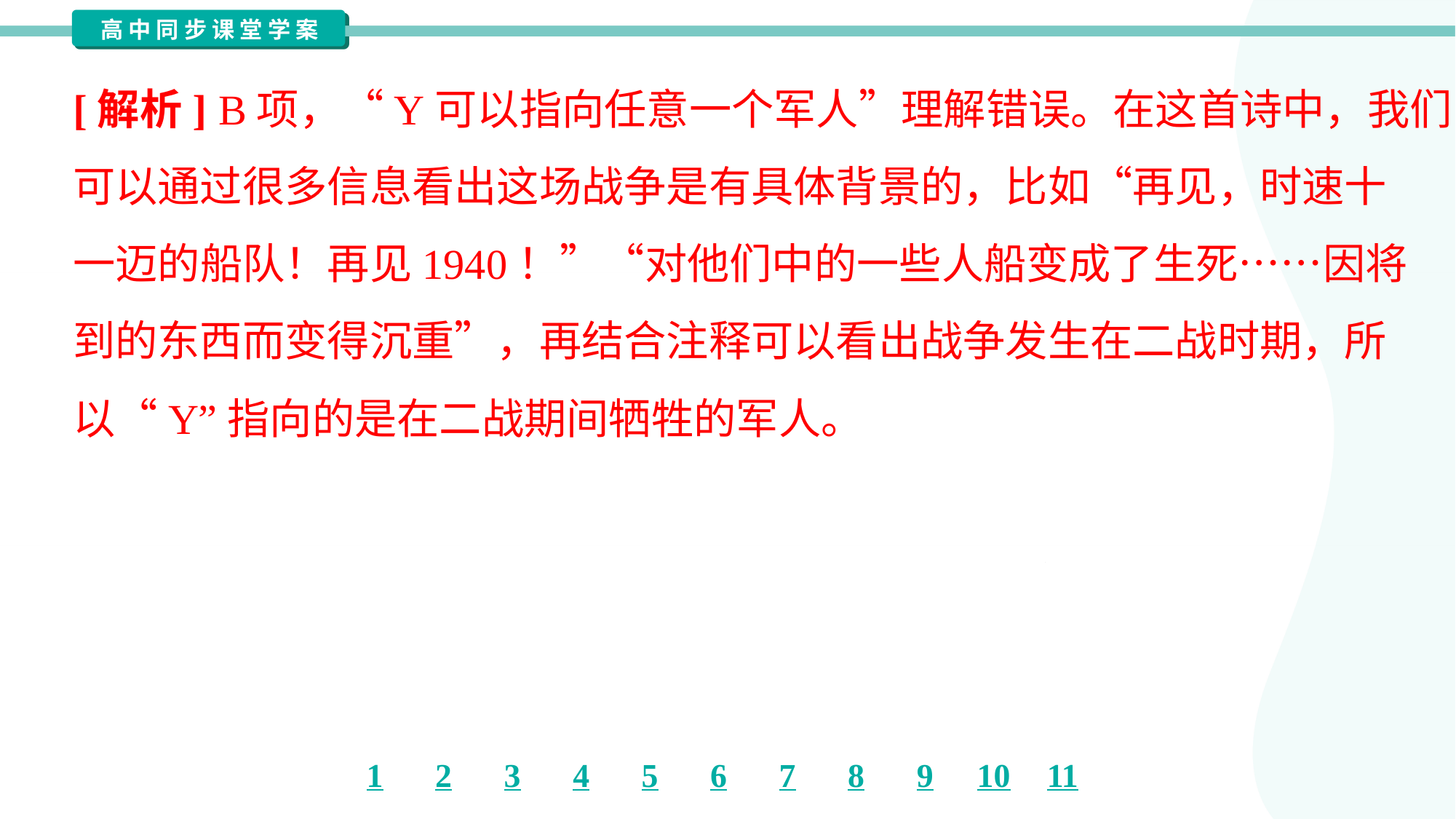

[解析] B项，“Y可以指向任意一个军人”理解错误。在这首诗中，我们
可以通过很多信息看出这场战争是有具体背景的，比如“再见，时速十
一迈的船队！再见1940！”“对他们中的一些人船变成了生死……因将
到的东西而变得沉重”，再结合注释可以看出战争发生在二战时期，所
以“Y”指向的是在二战期间牺牲的军人。